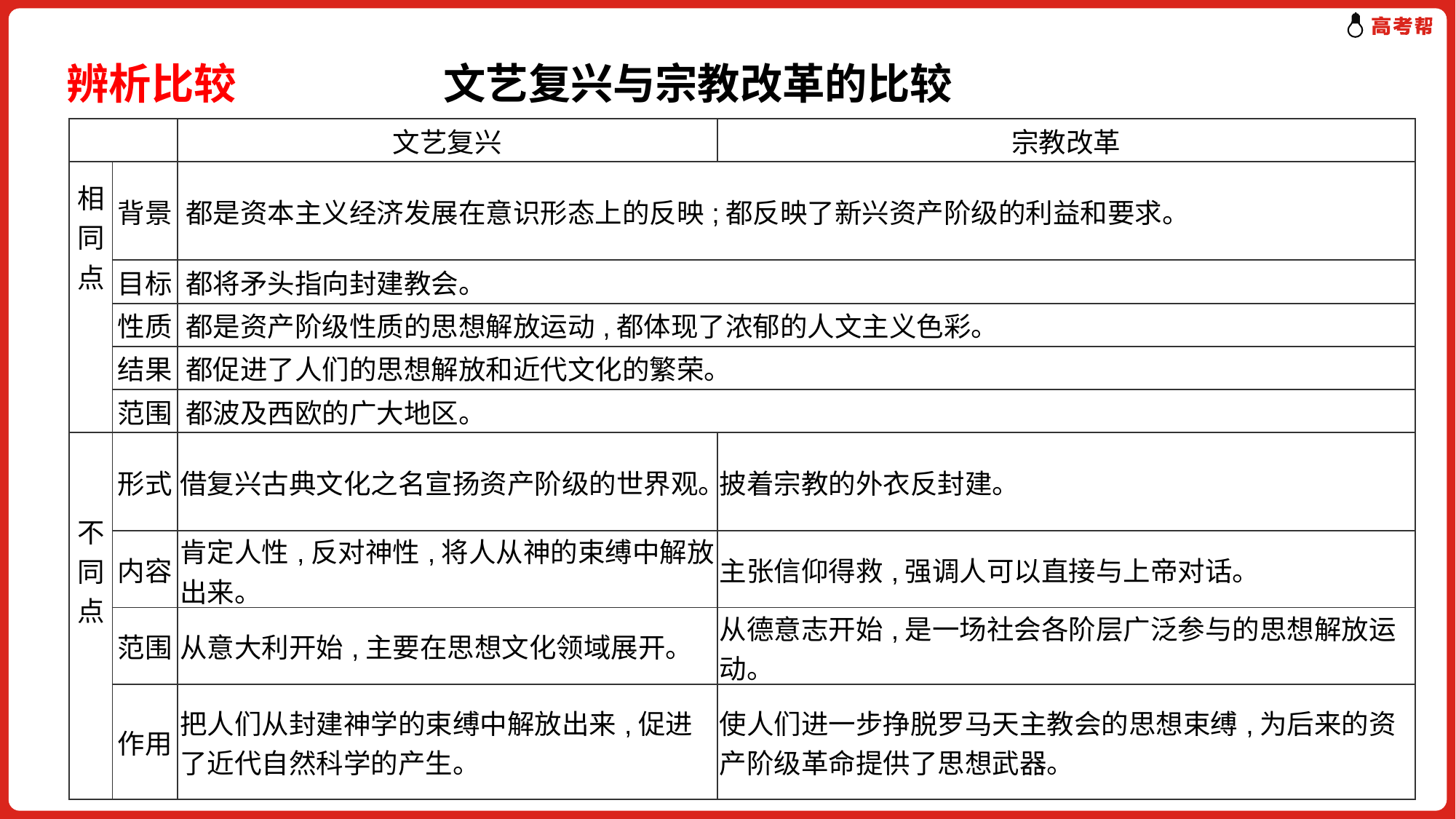

辨析比较　　　　    文艺复兴与宗教改革的比较
|  |  | 文艺复兴 | 宗教改革 |
| --- | --- | --- | --- |
| 相同点 | 背景 | 都是资本主义经济发展在意识形态上的反映;都反映了新兴资产阶级的利益和要求。 |  |
|  | 目标 | 都将矛头指向封建教会。 |  |
|  | 性质 | 都是资产阶级性质的思想解放运动,都体现了浓郁的人文主义色彩。 |  |
|  | 结果 | 都促进了人们的思想解放和近代文化的繁荣。 |  |
|  | 范围 | 都波及西欧的广大地区。 |  |
| 不同点 | 形式 | 借复兴古典文化之名宣扬资产阶级的世界观。 | 披着宗教的外衣反封建。 |
|  | 内容 | 肯定人性,反对神性,将人从神的束缚中解放出来。 | 主张信仰得救,强调人可以直接与上帝对话。 |
|  | 范围 | 从意大利开始,主要在思想文化领域展开。 | 从德意志开始,是一场社会各阶层广泛参与的思想解放运动。 |
|  | 作用 | 把人们从封建神学的束缚中解放出来,促进了近代自然科学的产生。 | 使人们进一步挣脱罗马天主教会的思想束缚,为后来的资产阶级革命提供了思想武器。 |